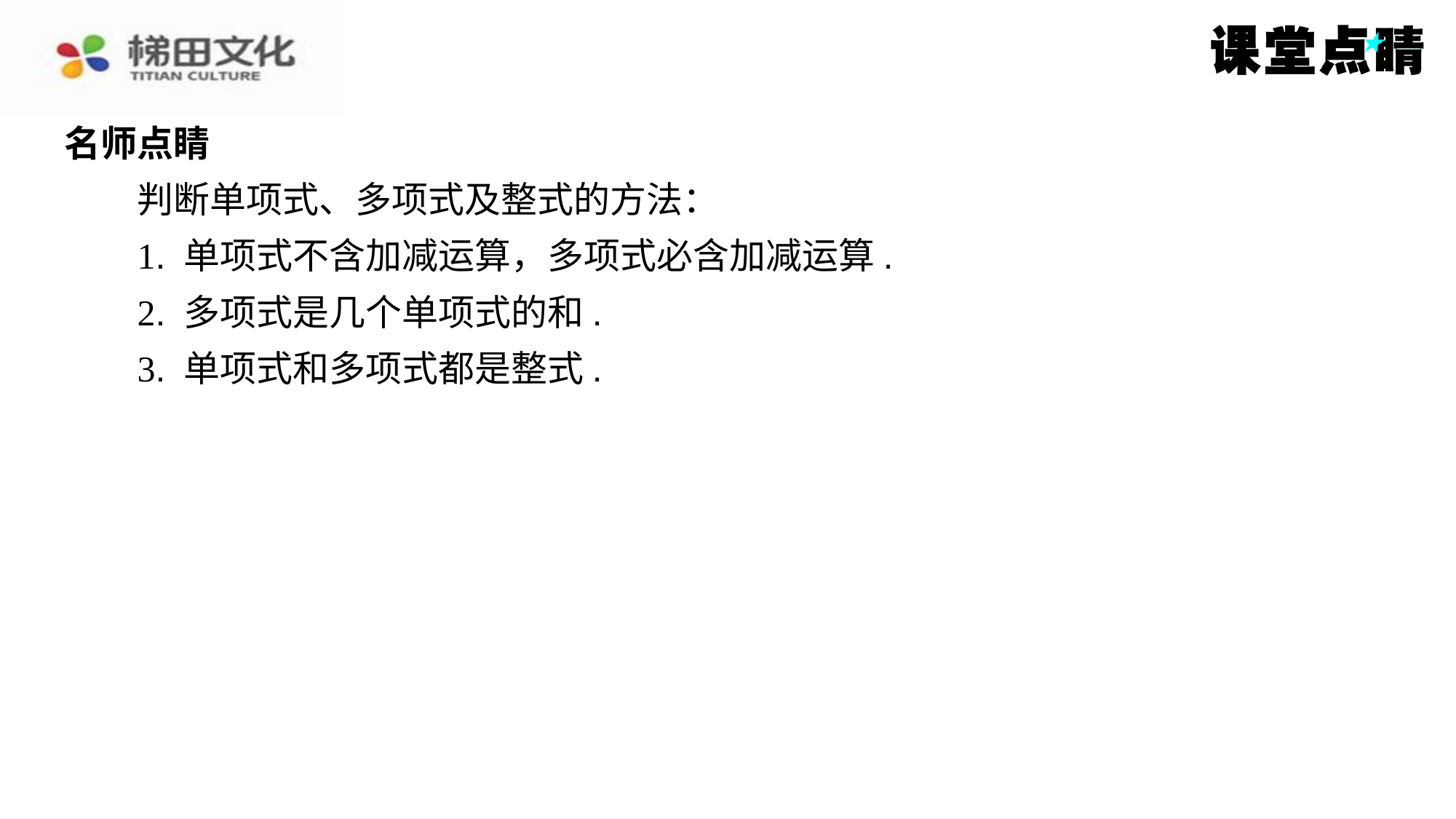

名师点睛
　　判断单项式、多项式及整式的方法：
1. 单项式不含加减运算，多项式必含加减运算.
2. 多项式是几个单项式的和.
3. 单项式和多项式都是整式.